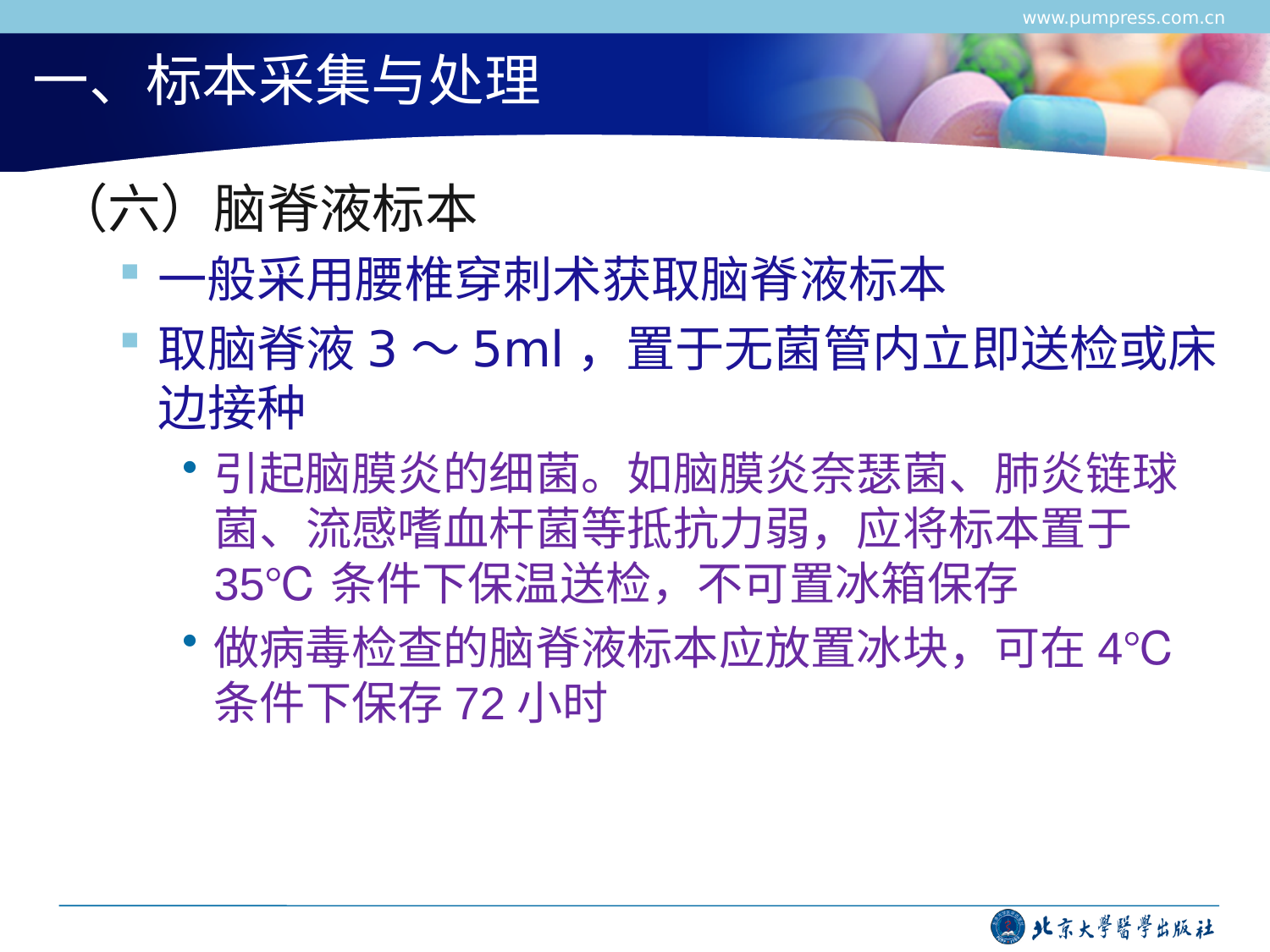

www.pumpress.com.cn
# 一、标本采集与处理
（六）脑脊液标本
一般采用腰椎穿刺术获取脑脊液标本
取脑脊液3～5ml，置于无菌管内立即送检或床边接种
引起脑膜炎的细菌。如脑膜炎奈瑟菌、肺炎链球菌、流感嗜血杆菌等抵抗力弱，应将标本置于35℃条件下保温送检，不可置冰箱保存
做病毒检查的脑脊液标本应放置冰块，可在4℃条件下保存72小时